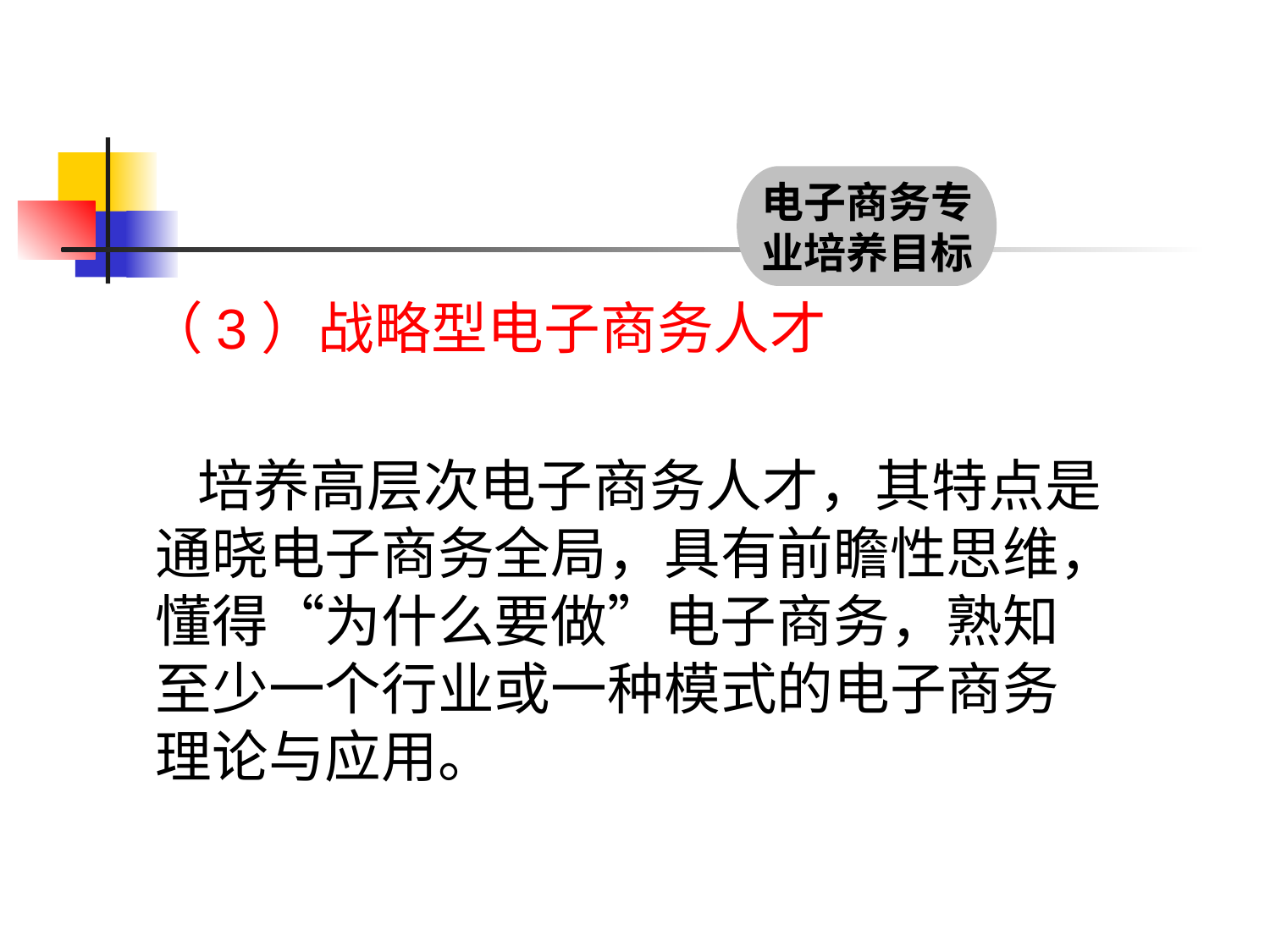

电子商务专
业培养目标
  （3）战略型电子商务人才

      培养高层次电子商务人才，其特点是通晓电子商务全局，具有前瞻性思维，懂得“为什么要做”电子商务，熟知至少一个行业或一种模式的电子商务理论与应用。